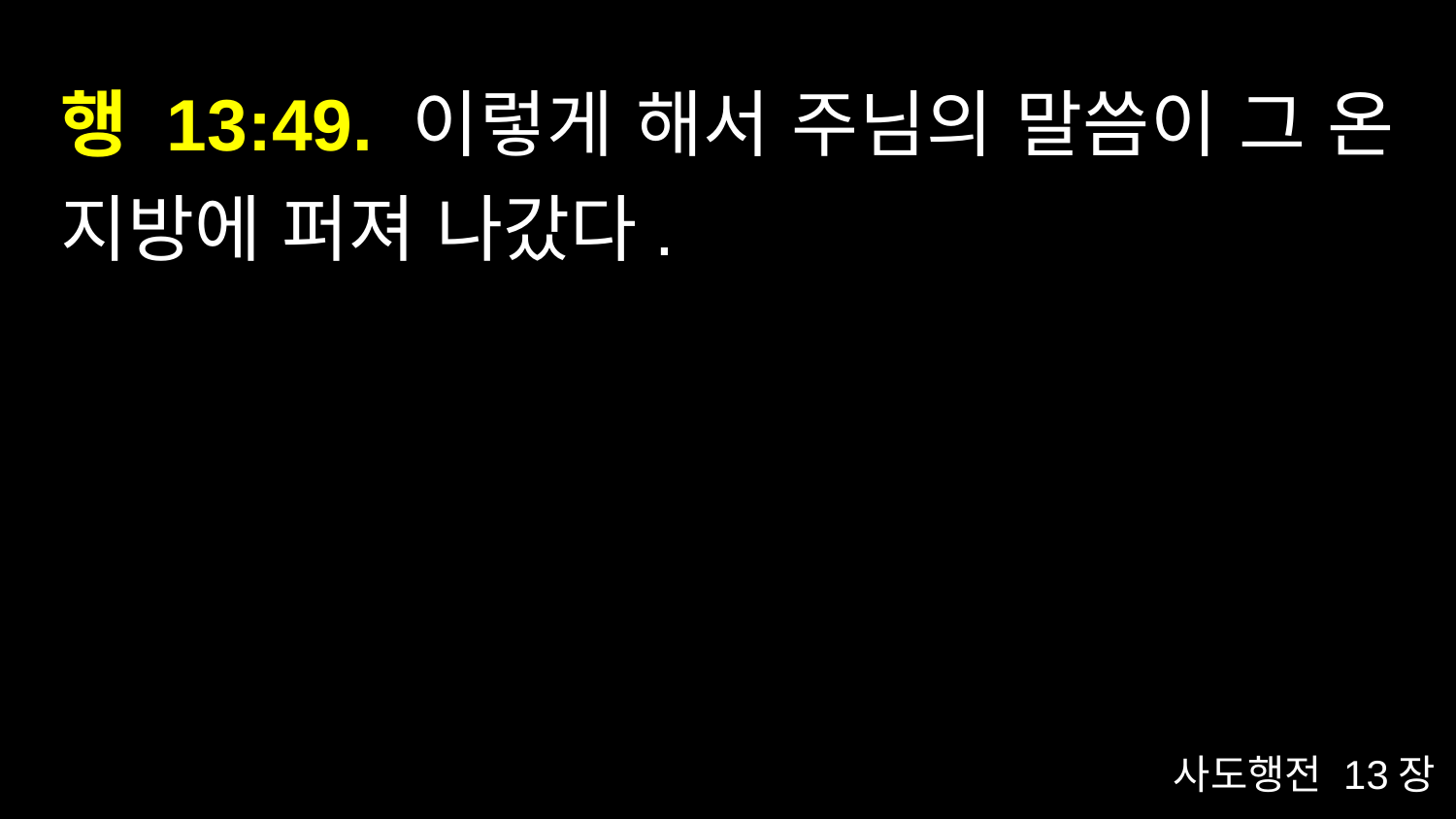

# 행 13:49. 이렇게 해서 주님의 말씀이 그 온 지방에 퍼져 나갔다.
사도행전 13장